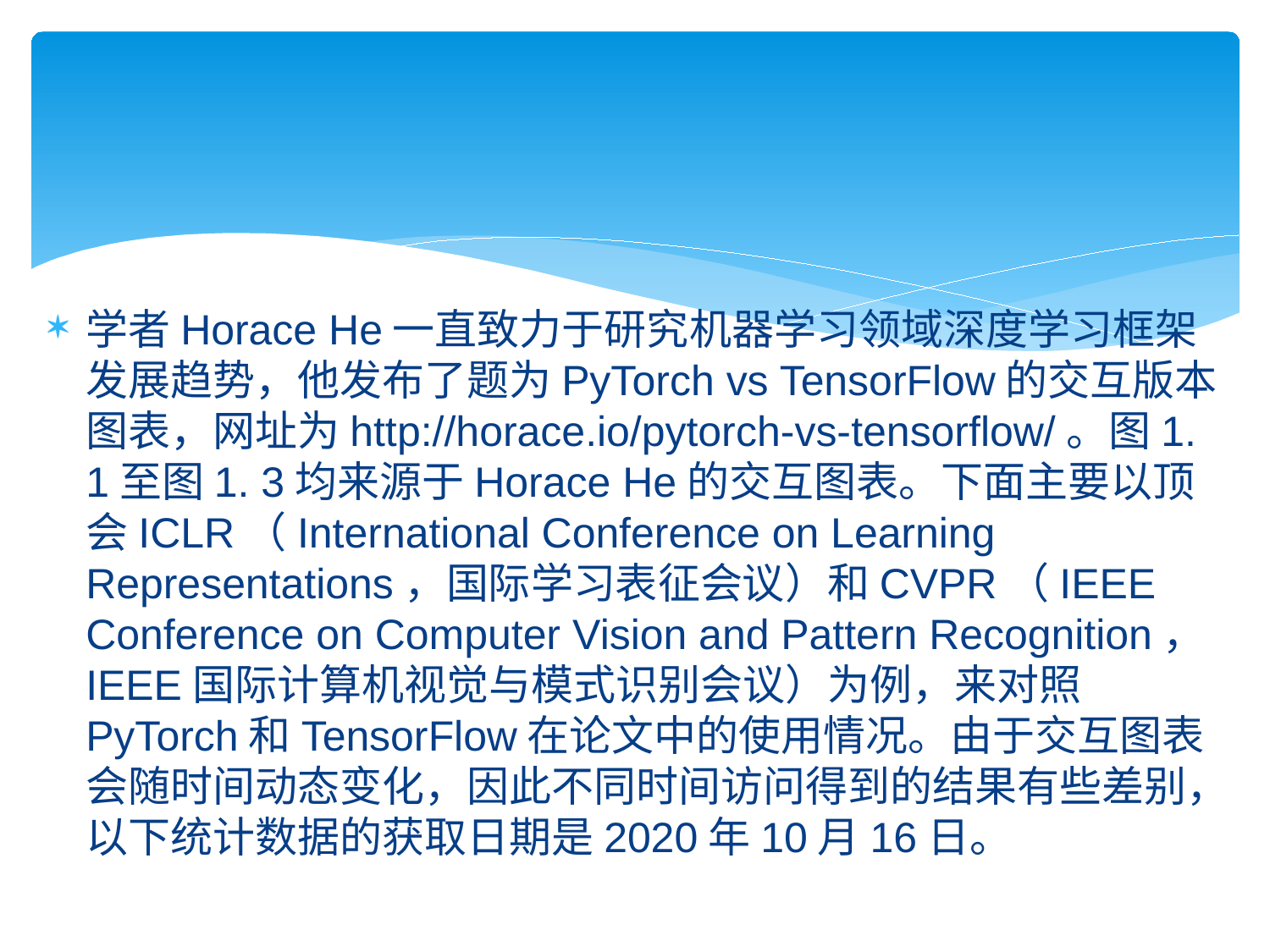

#
学者Horace He一直致力于研究机器学习领域深度学习框架发展趋势，他发布了题为PyTorch vs TensorFlow的交互版本图表，网址为http://horace.io/pytorch-vs-tensorflow/。图1. 1至图1. 3均来源于Horace He的交互图表。下面主要以顶会ICLR（International Conference on Learning Representations，国际学习表征会议）和CVPR（IEEE Conference on Computer Vision and Pattern Recognition，IEEE国际计算机视觉与模式识别会议）为例，来对照PyTorch和TensorFlow在论文中的使用情况。由于交互图表会随时间动态变化，因此不同时间访问得到的结果有些差别，以下统计数据的获取日期是2020年10月16日。